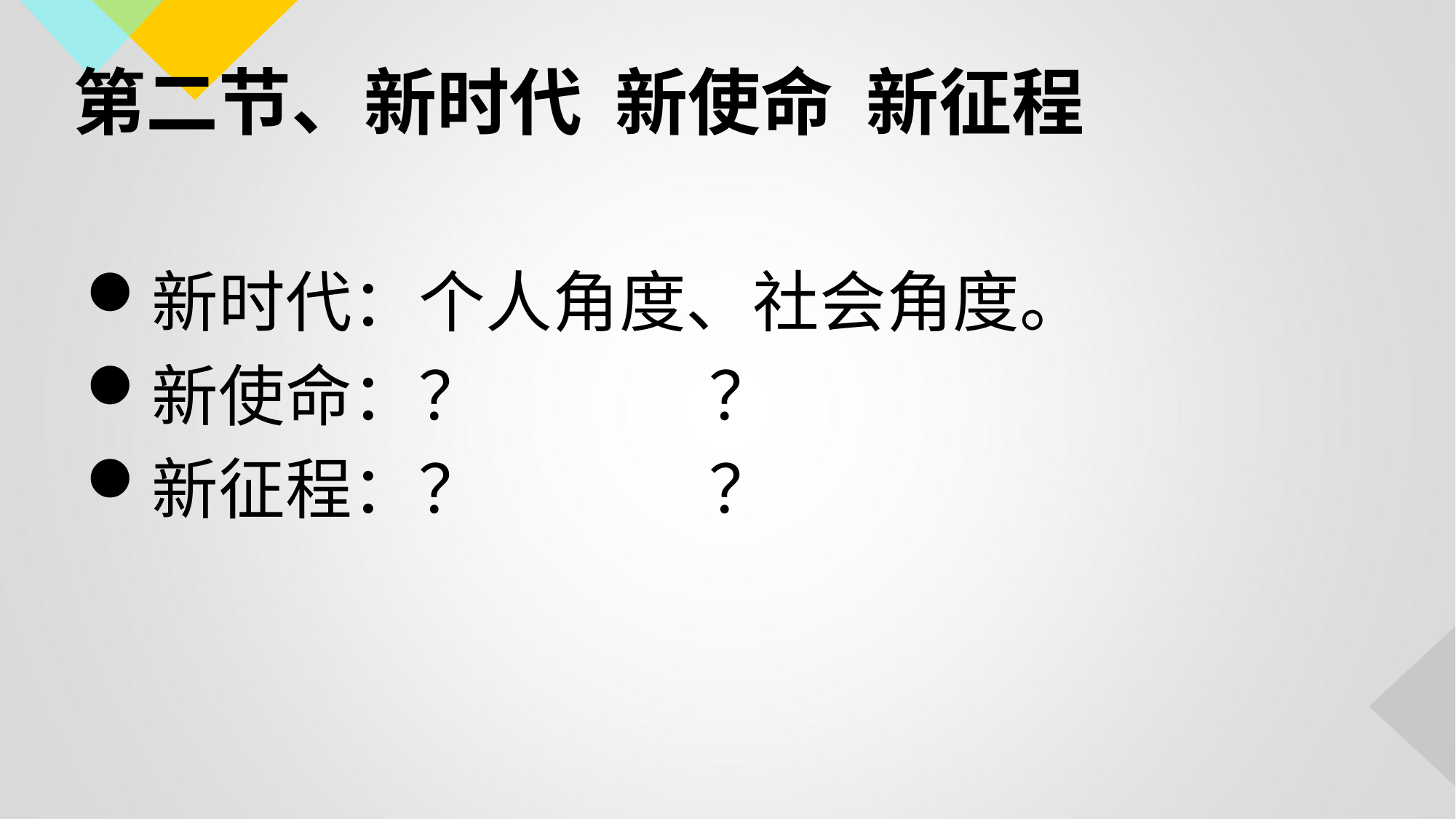

新时代：个人角度、社会角度。
新使命：？               ？
新征程：？               ？
# 第二节、新时代  新使命  新征程